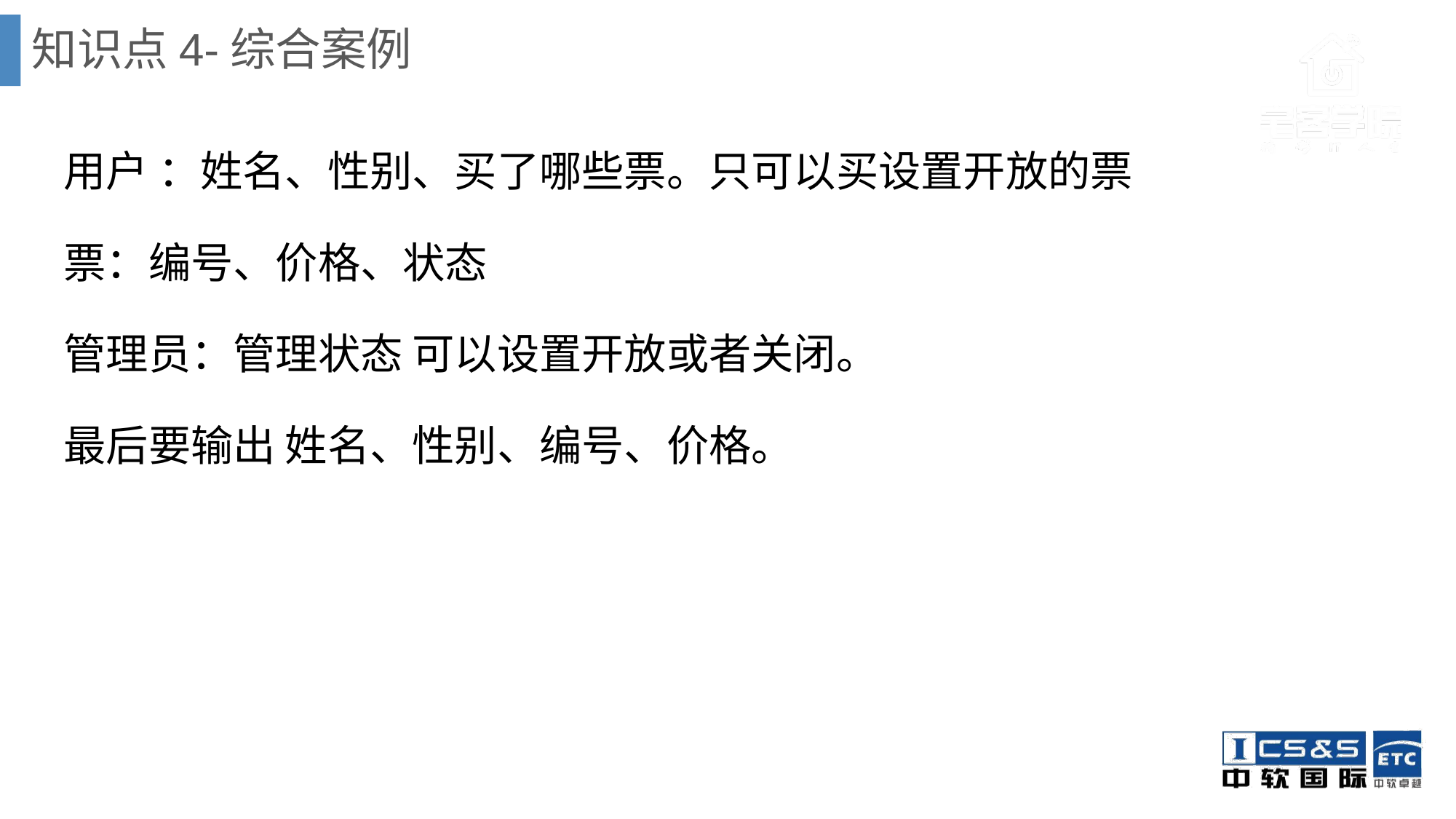

# 知识点4-综合案例
用户 ：姓名、性别、买了哪些票。只可以买设置开放的票
票：编号、价格、状态
管理员：管理状态 可以设置开放或者关闭。
最后要输出 姓名、性别、编号、价格。